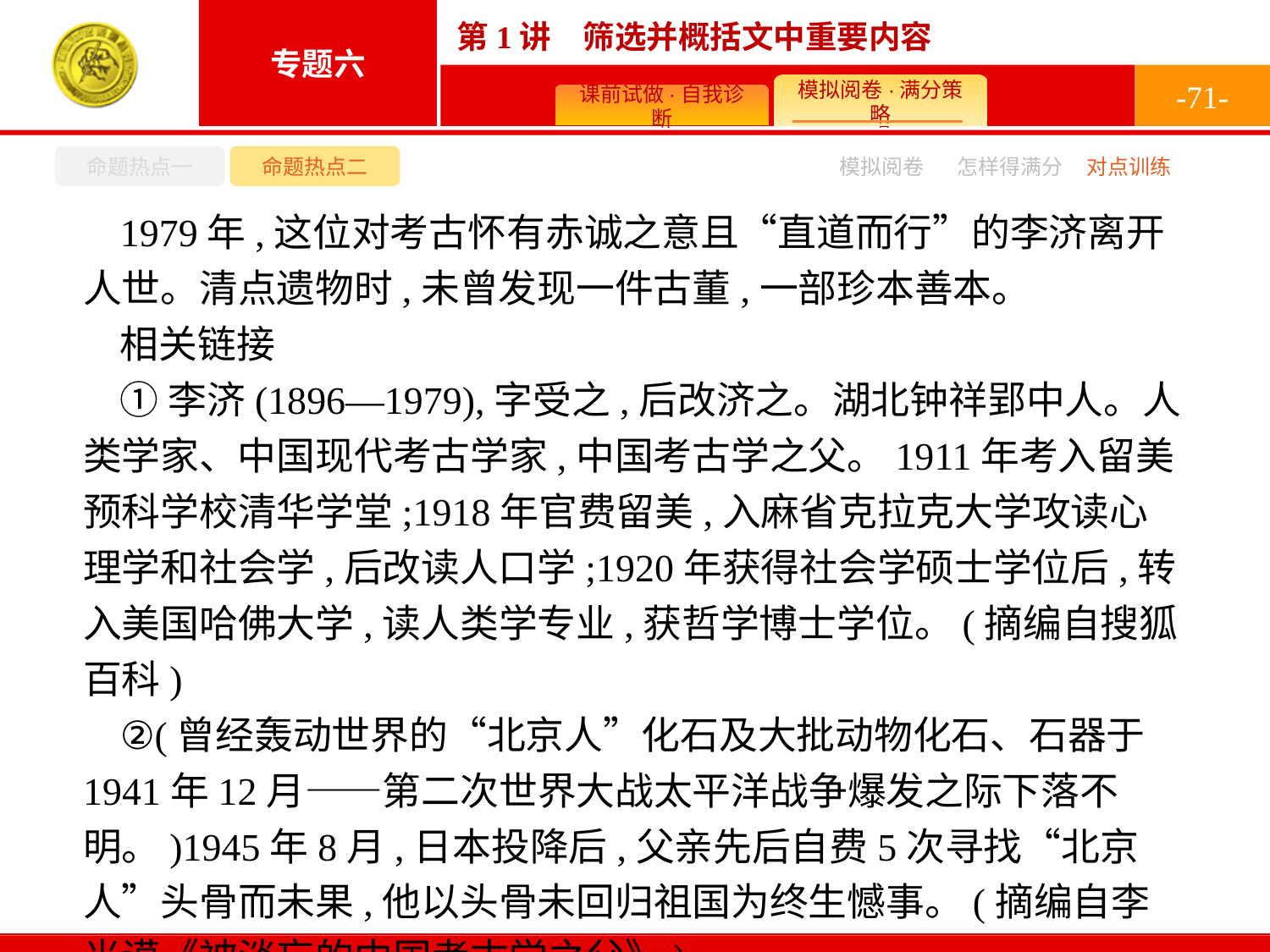

-71-
命题热点一
命题热点二
怎样得满分
模拟阅卷
对点训练
1979年,这位对考古怀有赤诚之意且“直道而行”的李济离开人世。清点遗物时,未曾发现一件古董,一部珍本善本。
相关链接
①李济(1896—1979),字受之,后改济之。湖北钟祥郢中人。人类学家、中国现代考古学家,中国考古学之父。1911年考入留美预科学校清华学堂;1918年官费留美,入麻省克拉克大学攻读心理学和社会学,后改读人口学;1920年获得社会学硕士学位后,转入美国哈佛大学,读人类学专业,获哲学博士学位。(摘编自搜狐百科)
②(曾经轰动世界的“北京人”化石及大批动物化石、石器于1941年12月——第二次世界大战太平洋战争爆发之际下落不明。)1945年8月,日本投降后,父亲先后自费5次寻找“北京人”头骨而未果,他以头骨未回归祖国为终生憾事。(摘编自李光谟《被淡忘的中国考古学之父》)